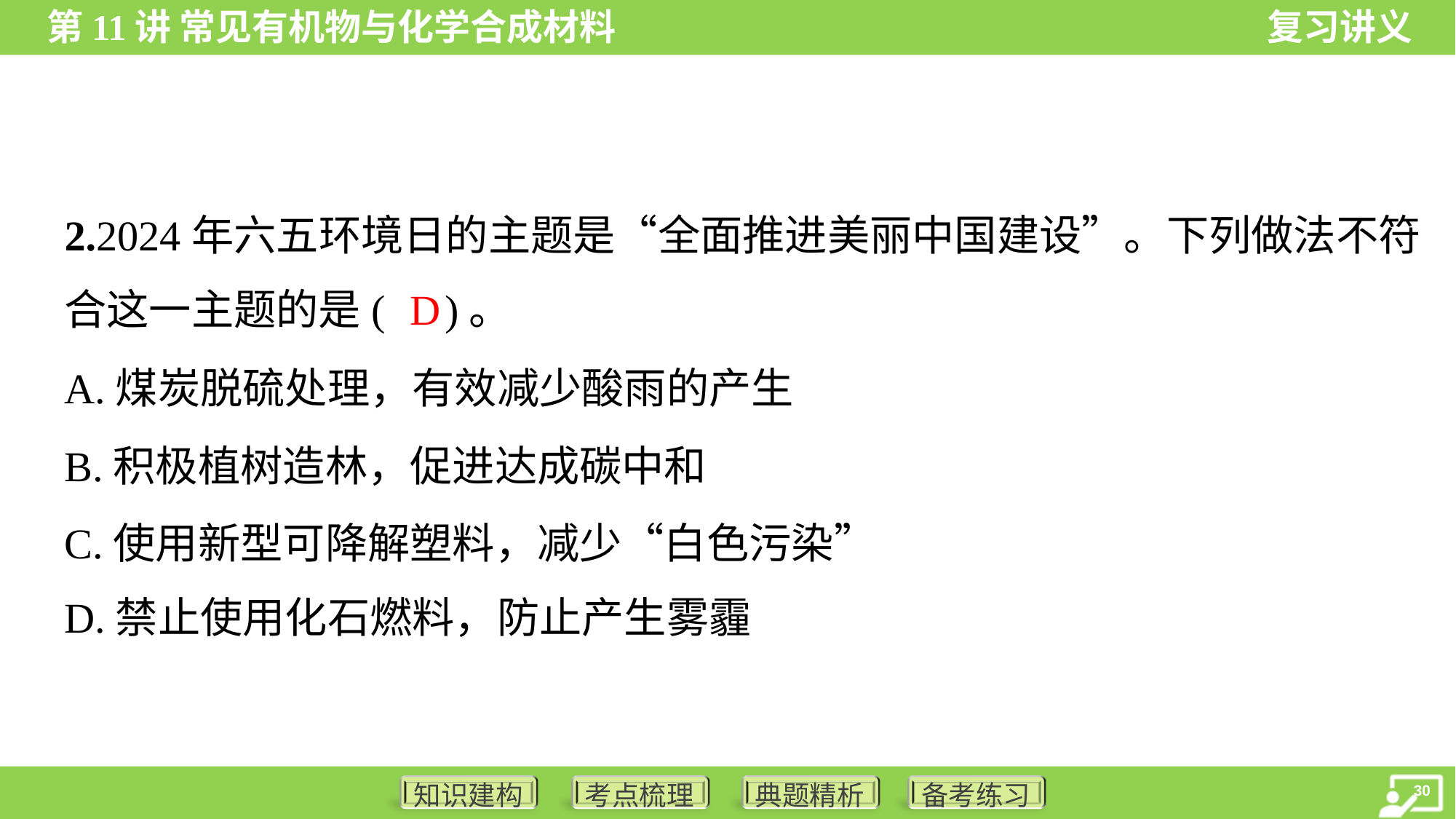

2.2024年六五环境日的主题是“全面推进美丽中国建设”。下列做法不符
合这一主题的是(     )。
D
A.煤炭脱硫处理，有效减少酸雨的产生
B.积极植树造林，促进达成碳中和
C.使用新型可降解塑料，减少“白色污染”
D.禁止使用化石燃料，防止产生雾霾